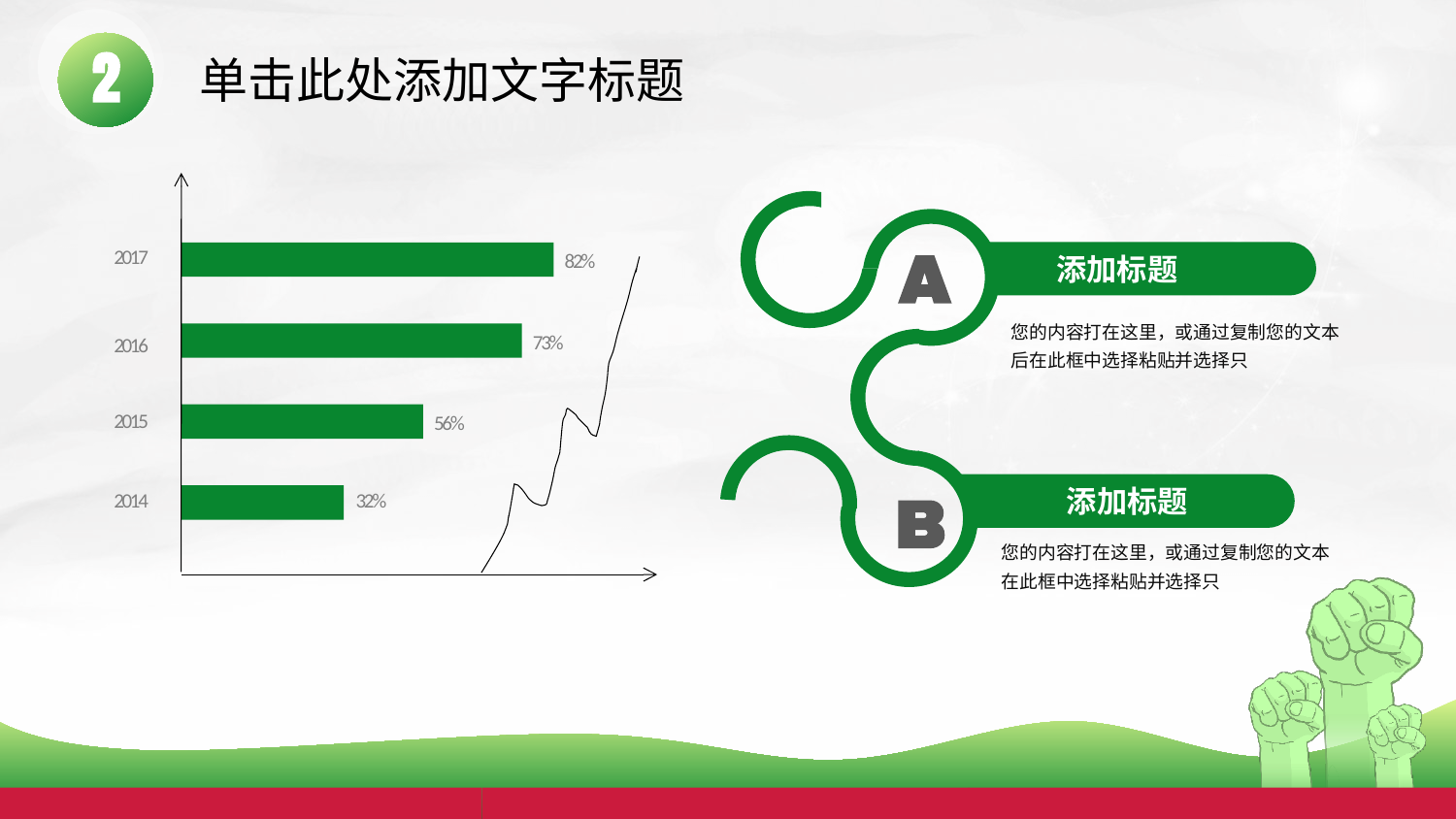

2
单击此处添加文字标题

A
2017
2016
2015
2014
       添加标题

82%

您的内容打在这里，或通过复制您的文本后在此框中选择粘贴并选择只

73%

56%
B
添加标题
32%

您的内容打在这里，或通过复制您的文本
在此框中选择粘贴并选择只